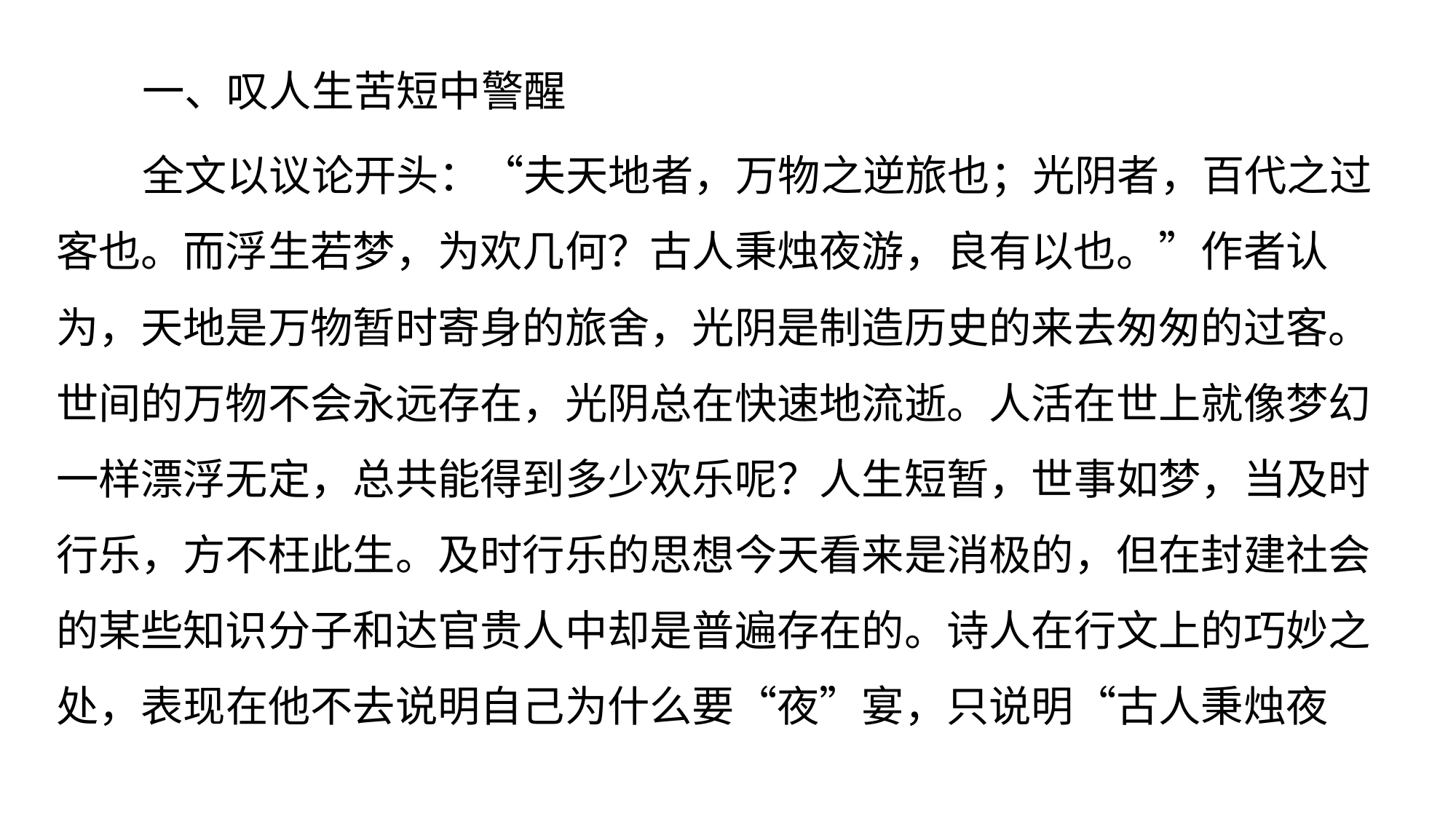

一、叹人生苦短中警醒
        全文以议论开头：“夫天地者，万物之逆旅也；光阴者，百代之过客也。而浮生若梦，为欢几何？古人秉烛夜游，良有以也。”作者认为，天地是万物暂时寄身的旅舍，光阴是制造历史的来去匆匆的过客。世间的万物不会永远存在，光阴总在快速地流逝。人活在世上就像梦幻一样漂浮无定，总共能得到多少欢乐呢？人生短暂，世事如梦，当及时行乐，方不枉此生。及时行乐的思想今天看来是消极的，但在封建社会的某些知识分子和达官贵人中却是普遍存在的。诗人在行文上的巧妙之处，表现在他不去说明自己为什么要“夜”宴，只说明“古人秉烛夜